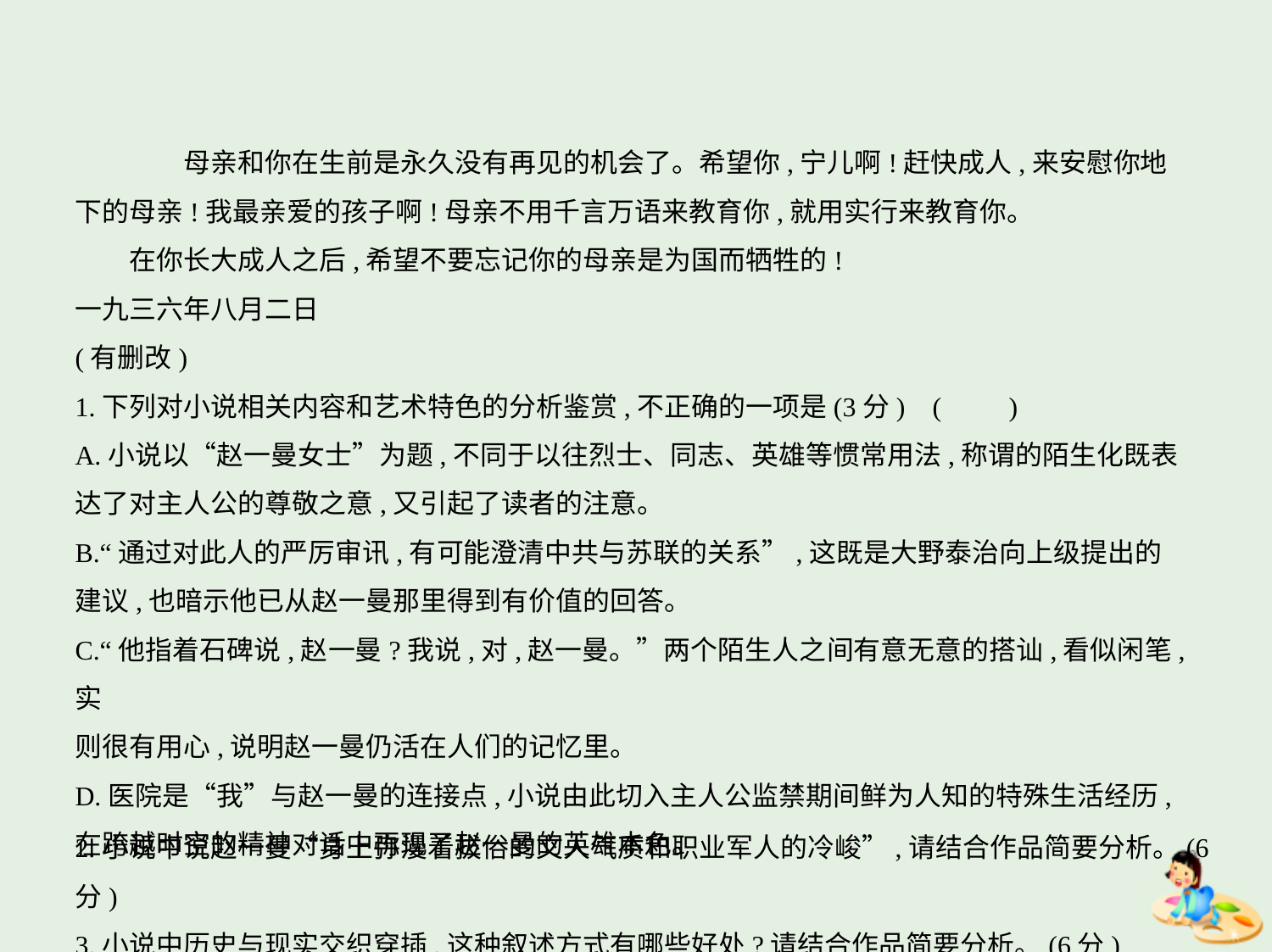

母亲和你在生前是永久没有再见的机会了。希望你,宁儿啊!赶快成人,来安慰你地
下的母亲!我最亲爱的孩子啊!母亲不用千言万语来教育你,就用实行来教育你。
　　在你长大成人之后,希望不要忘记你的母亲是为国而牺牲的!
一九三六年八月二日
(有删改)
1.下列对小说相关内容和艺术特色的分析鉴赏,不正确的一项是(3分) (　　)
A.小说以“赵一曼女士”为题,不同于以往烈士、同志、英雄等惯常用法,称谓的陌生化既表
达了对主人公的尊敬之意,又引起了读者的注意。
B.“通过对此人的严厉审讯,有可能澄清中共与苏联的关系”,这既是大野泰治向上级提出的
建议,也暗示他已从赵一曼那里得到有价值的回答。
C.“他指着石碑说,赵一曼?我说,对,赵一曼。”两个陌生人之间有意无意的搭讪,看似闲笔,实
则很有用心,说明赵一曼仍活在人们的记忆里。
D.医院是“我”与赵一曼的连接点,小说由此切入主人公监禁期间鲜为人知的特殊生活经历,
在跨越时空的精神对话中再现了赵一曼的英雄本色。
2.小说中说赵一曼“身上弥漫着拔俗的文人气质和职业军人的冷峻”,请结合作品简要分析。(6分)
3.小说中历史与现实交织穿插,这种叙述方式有哪些好处?请结合作品简要分析。(6分)